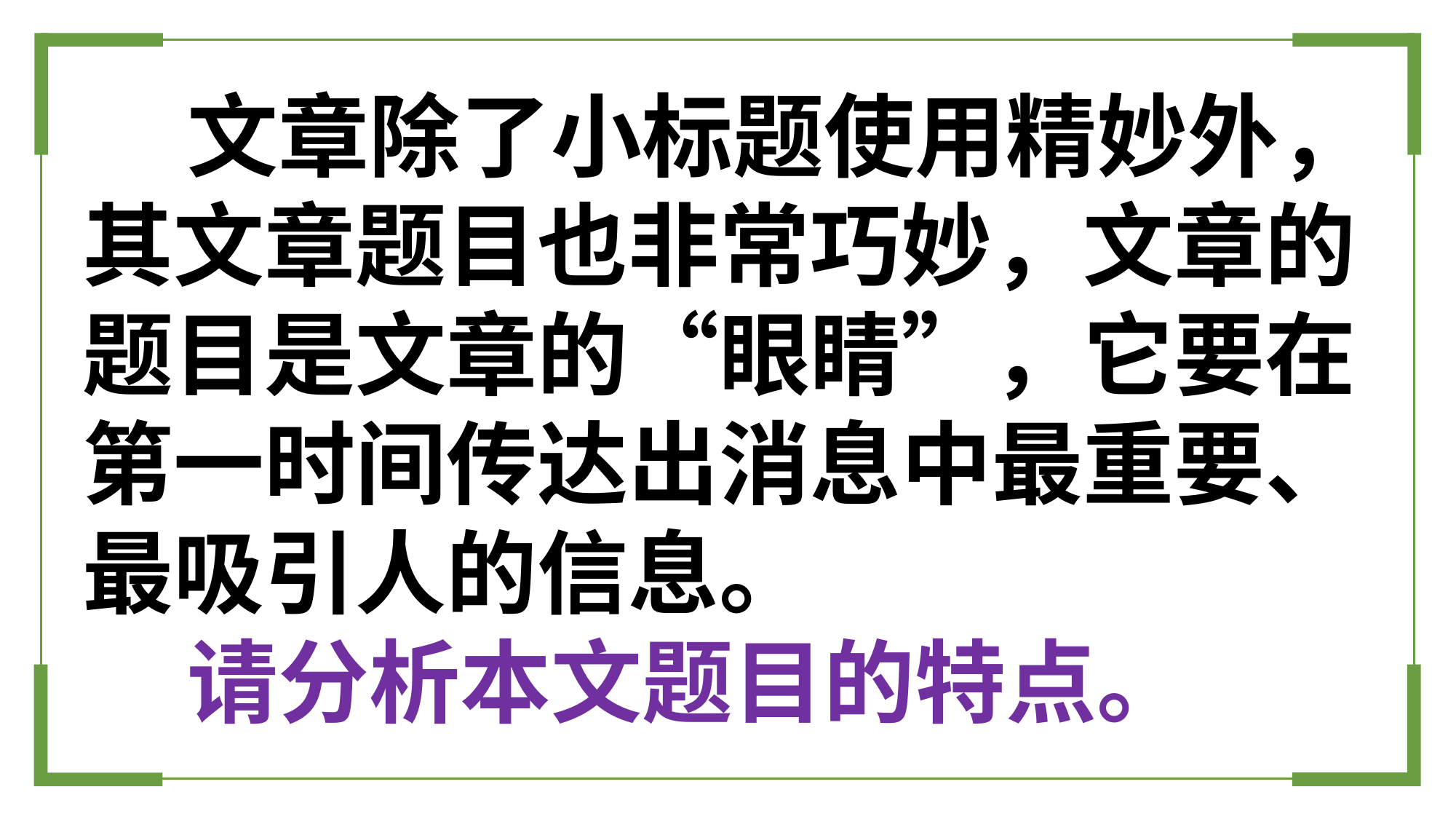

文章除了小标题使用精妙外，其文章题目也非常巧妙，文章的题目是文章的“眼睛”，它要在第一时间传达出消息中最重要、最吸引人的信息。
    请分析本文题目的特点。